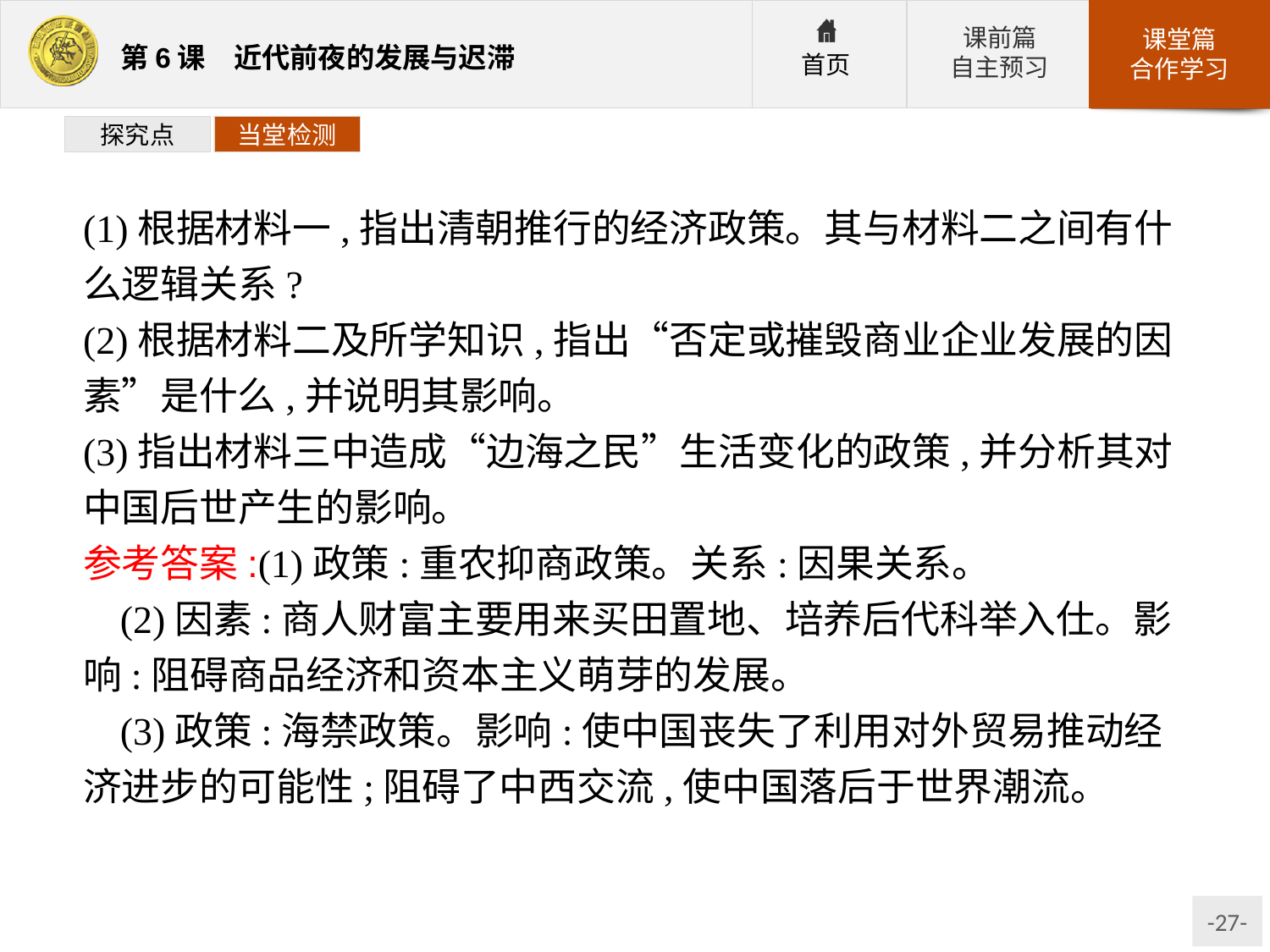

探究点
当堂检测
(1)根据材料一,指出清朝推行的经济政策。其与材料二之间有什么逻辑关系?
(2)根据材料二及所学知识,指出“否定或摧毁商业企业发展的因素”是什么,并说明其影响。
(3)指出材料三中造成“边海之民”生活变化的政策,并分析其对中国后世产生的影响。
参考答案:(1)政策:重农抑商政策。关系:因果关系。
(2)因素:商人财富主要用来买田置地、培养后代科举入仕。影响:阻碍商品经济和资本主义萌芽的发展。
(3)政策:海禁政策。影响:使中国丧失了利用对外贸易推动经济进步的可能性;阻碍了中西交流,使中国落后于世界潮流。